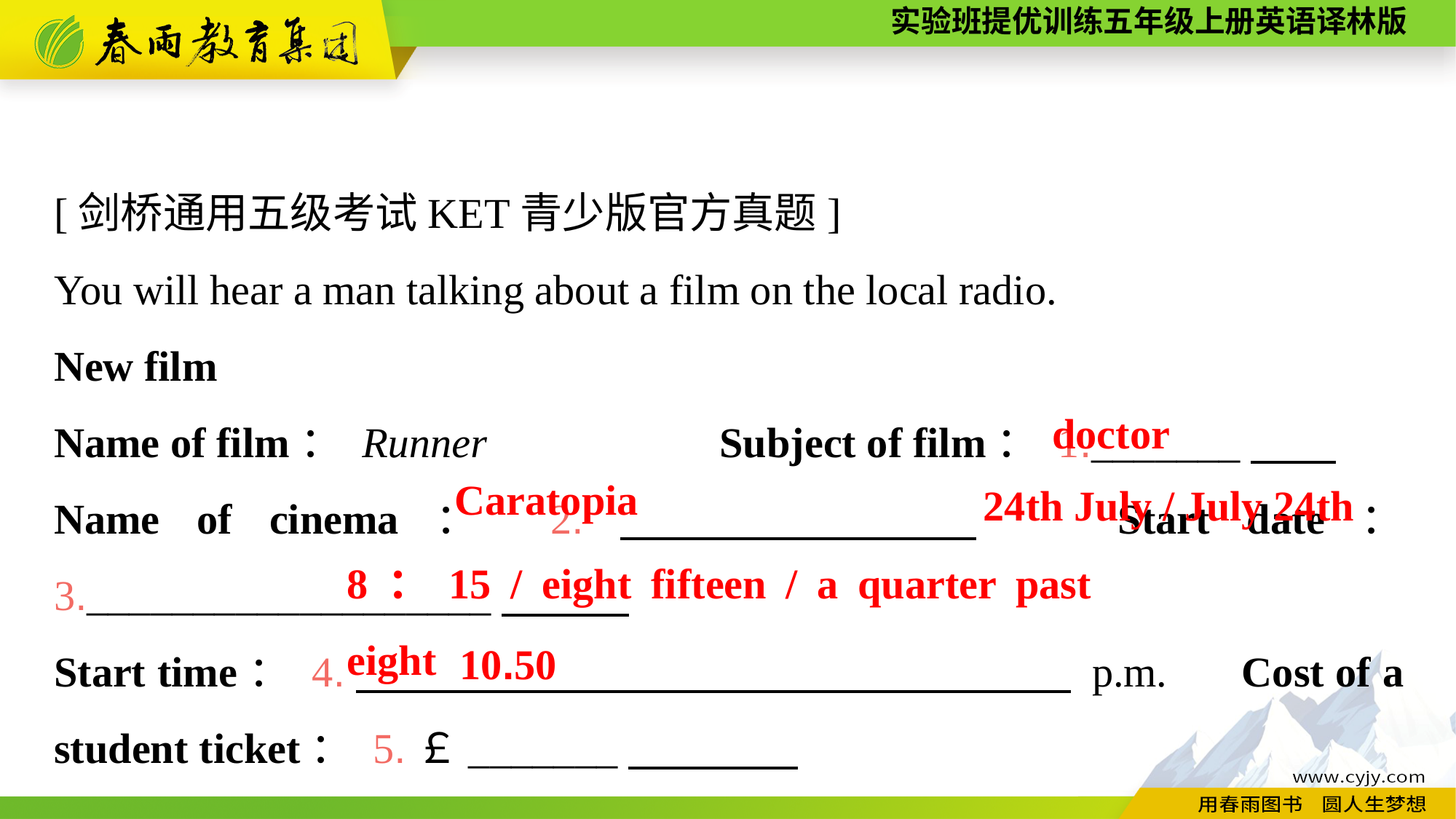

[剑桥通用五级考试KET青少版官方真题]
You will hear a man talking about a film on the local radio.
New film
Name of film： Runner　　　　　Subject of film： 1._______
Name of cinema： 2.　   　　　 　Start date： 3.___________________
Start time： 4.　　                                                     　　 p.m.　 Cost of a student ticket： 5.￡_______
doctor
Caratopia
24th July / July 24th
8：15 / eight fifteen / a quarter past eight
10.50